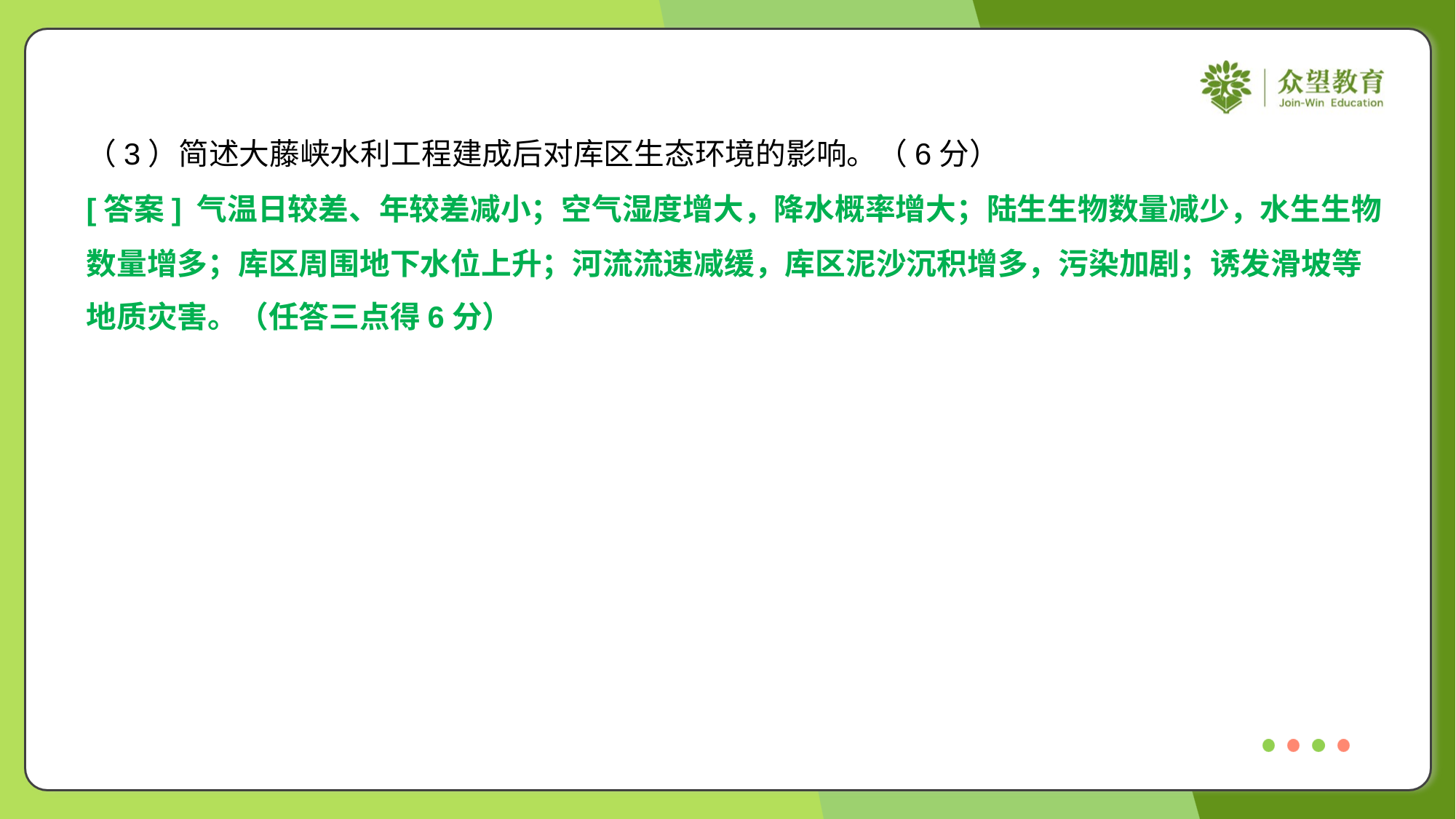

（3）简述大藤峡水利工程建成后对库区生态环境的影响。（6分）
[答案] 气温日较差、年较差减小；空气湿度增大，降水概率增大；陆生生物数量减少，水生生物
数量增多；库区周围地下水位上升；河流流速减缓，库区泥沙沉积增多，污染加剧；诱发滑坡等
地质灾害。（任答三点得6分）